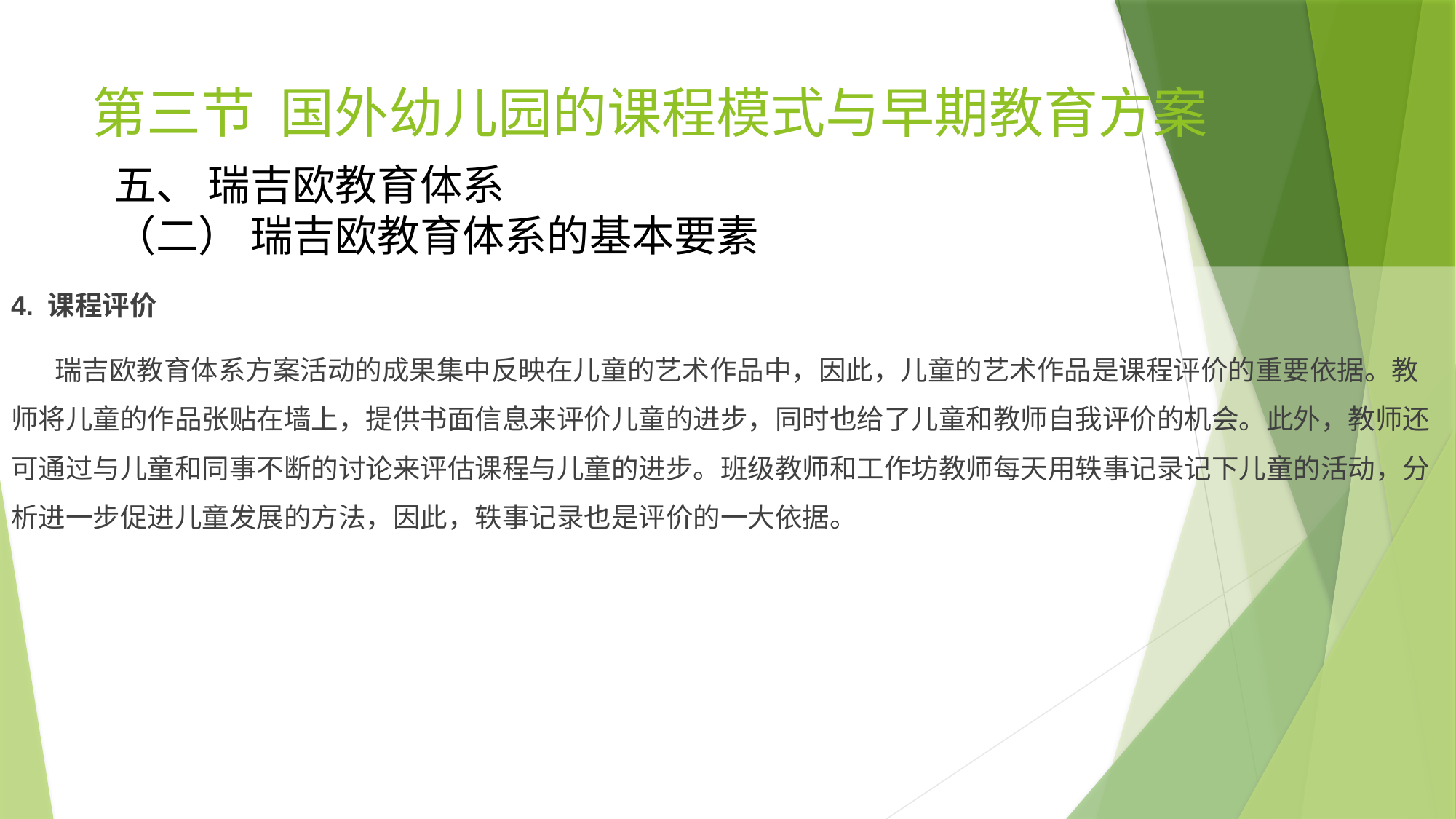

# 第三节  国外幼儿园的课程模式与早期教育方案
五、 瑞吉欧教育体系
（二） 瑞吉欧教育体系的基本要素
4. 课程评价
      瑞吉欧教育体系方案活动的成果集中反映在儿童的艺术作品中，因此，儿童的艺术作品是课程评价的重要依据。教师将儿童的作品张贴在墙上，提供书面信息来评价儿童的进步，同时也给了儿童和教师自我评价的机会。此外，教师还可通过与儿童和同事不断的讨论来评估课程与儿童的进步。班级教师和工作坊教师每天用轶事记录记下儿童的活动，分析进一步促进儿童发展的方法，因此，轶事记录也是评价的一大依据。